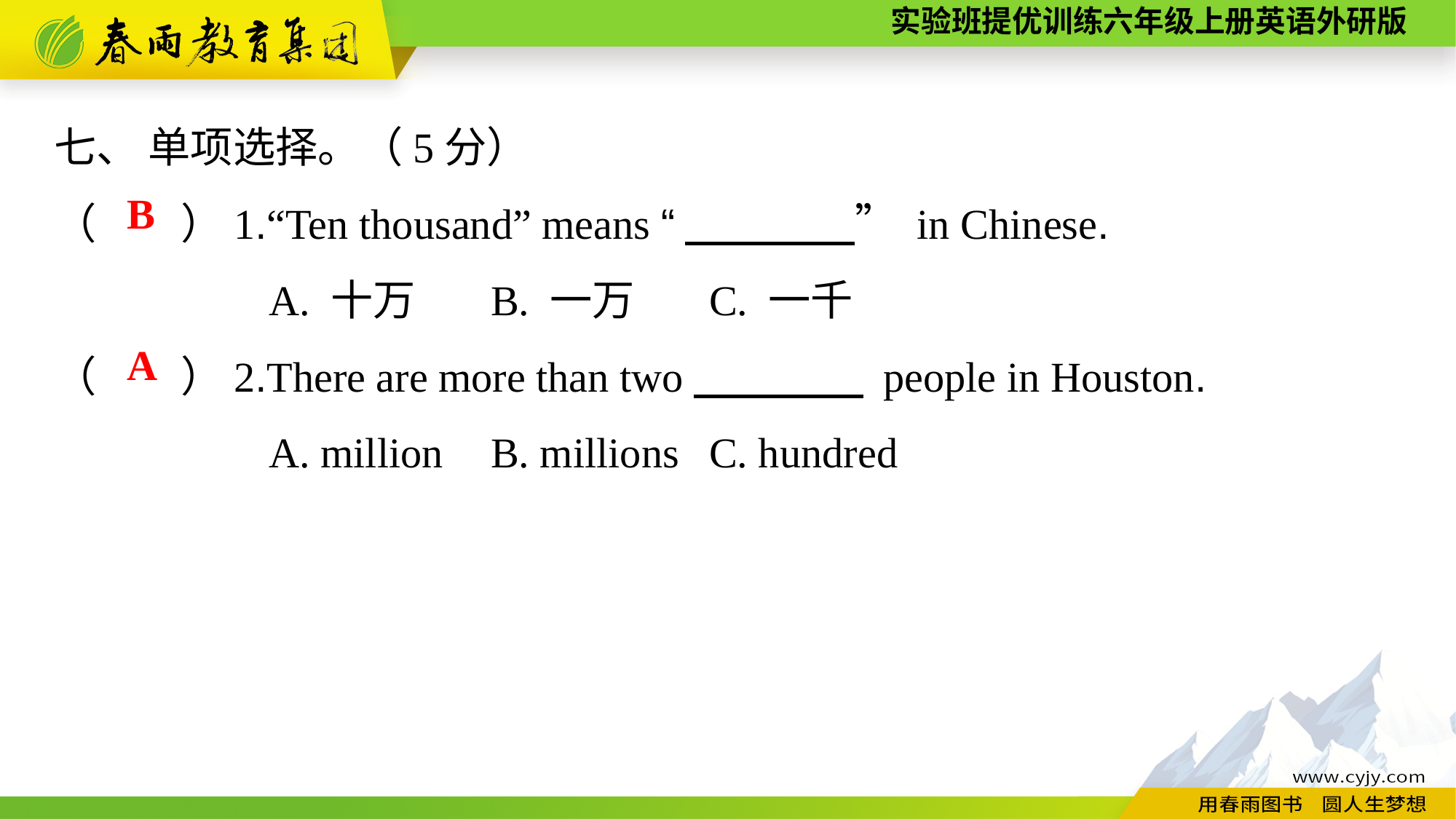

七、 单项选择。（5分）
（　　）1.“Ten thousand” means “　　　　” in Chinese.
A. 十万	B. 一万	C. 一千
（　　）2.There are more than two　　　　 people in Houston.
A. million	B. millions	C. hundred
B
A